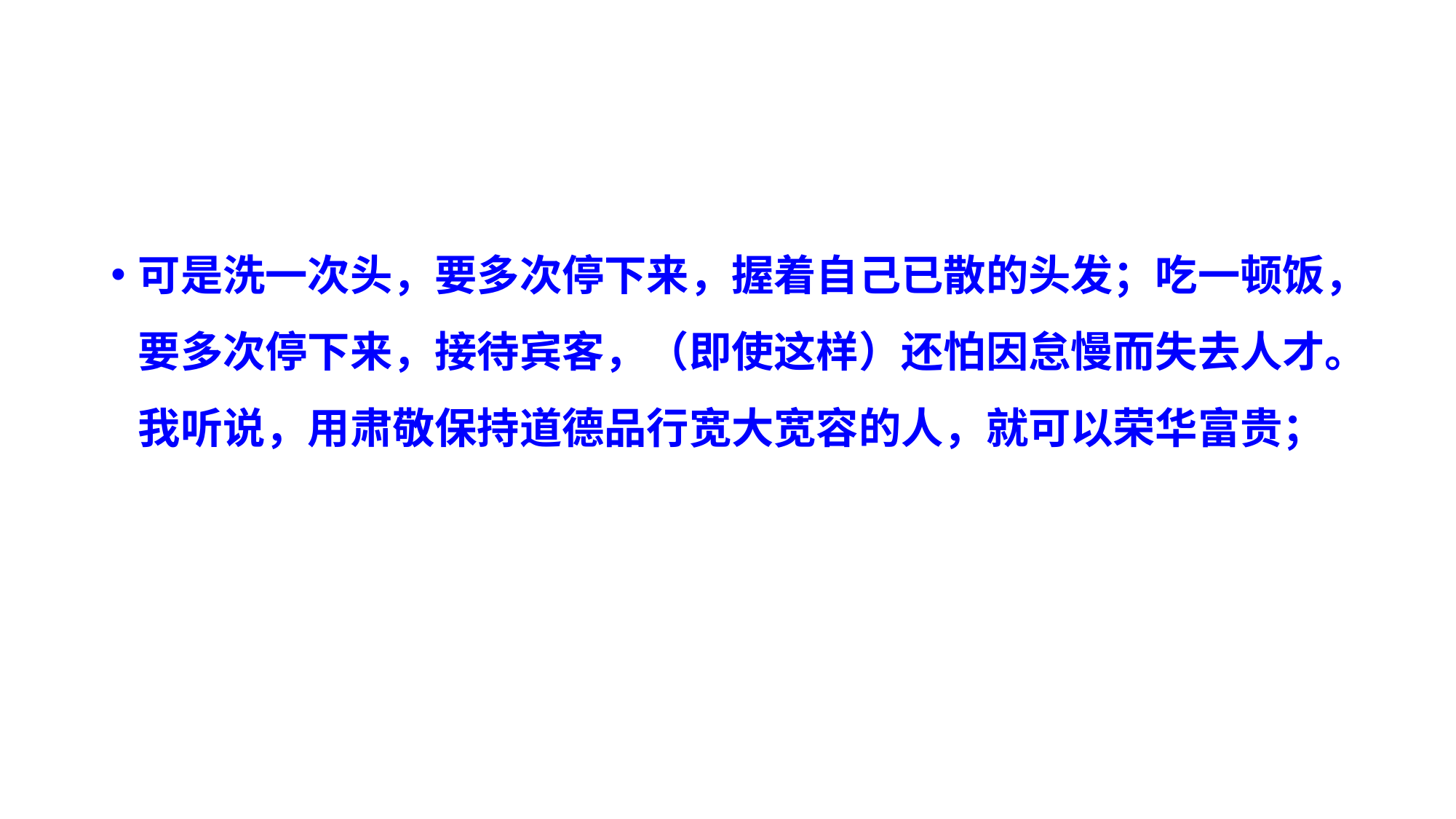

#
可是洗一次头，要多次停下来，握着自己已散的头发；吃一顿饭，要多次停下来，接待宾客，（即使这样）还怕因怠慢而失去人才。我听说，用肃敬保持道德品行宽大宽容的人，就可以荣华富贵；